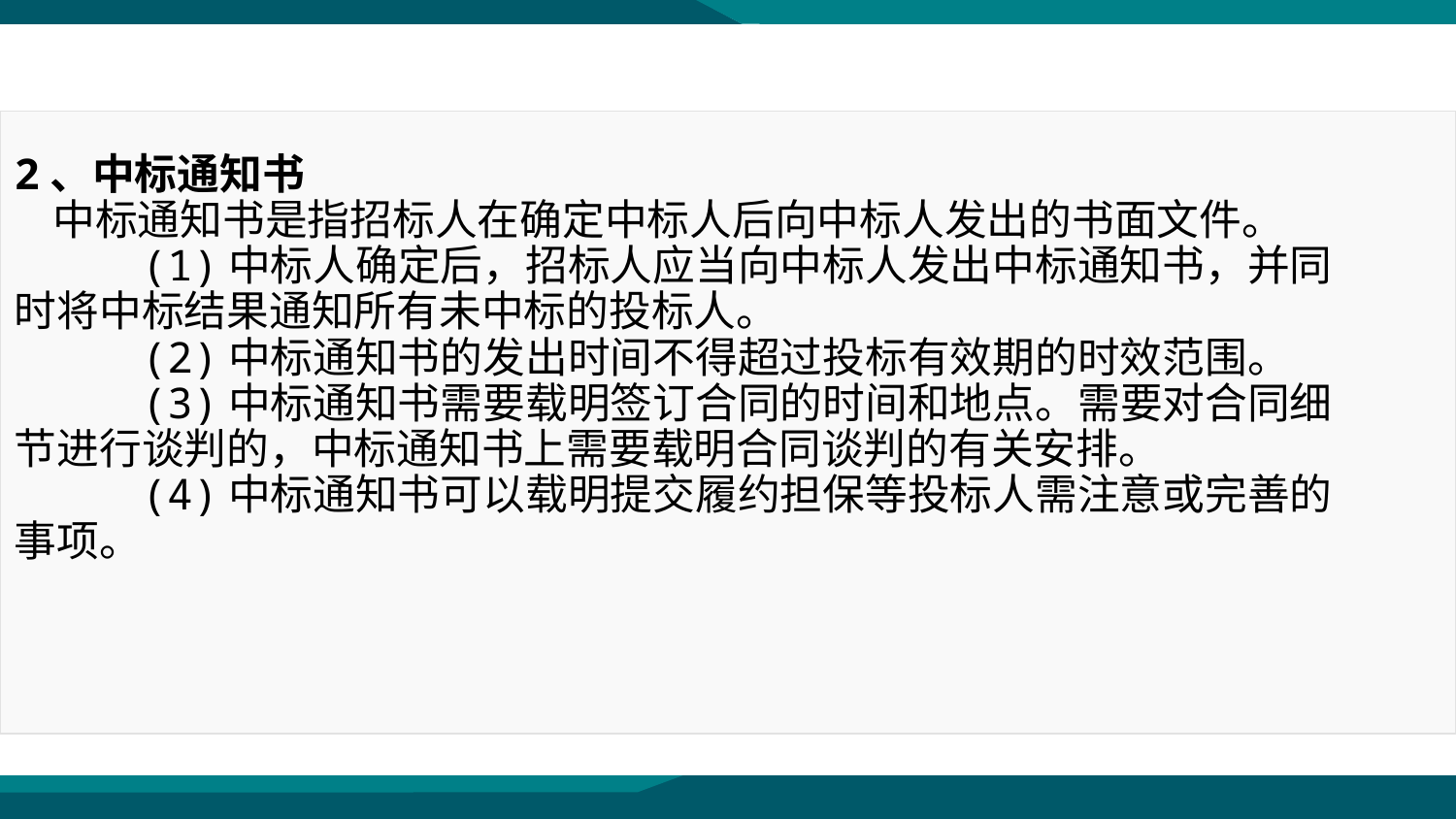

2、中标通知书
   中标通知书是指招标人在确定中标人后向中标人发出的书面文件。
     (1)中标人确定后，招标人应当向中标人发出中标通知书，并同时将中标结果通知所有未中标的投标人。
     (2)中标通知书的发出时间不得超过投标有效期的时效范围。
     (3)中标通知书需要载明签订合同的时间和地点。需要对合同细节进行谈判的，中标通知书上需要载明合同谈判的有关安排。
     (4)中标通知书可以载明提交履约担保等投标人需注意或完善的事项。